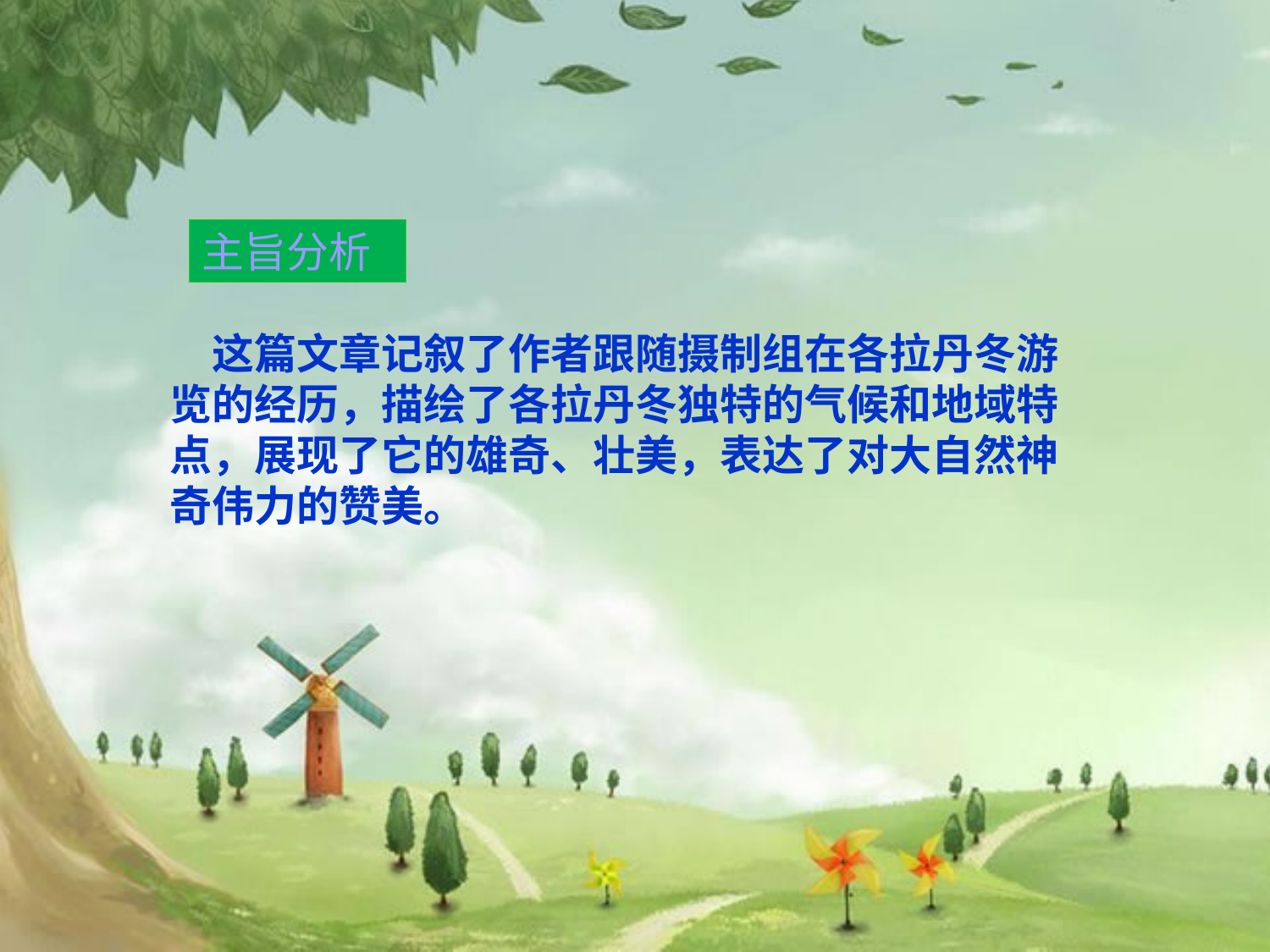

主旨分析
    这篇文章记叙了作者跟随摄制组在各拉丹冬游览的经历，描绘了各拉丹冬独特的气候和地域特点，展现了它的雄奇、壮美，表达了对大自然神奇伟力的赞美。